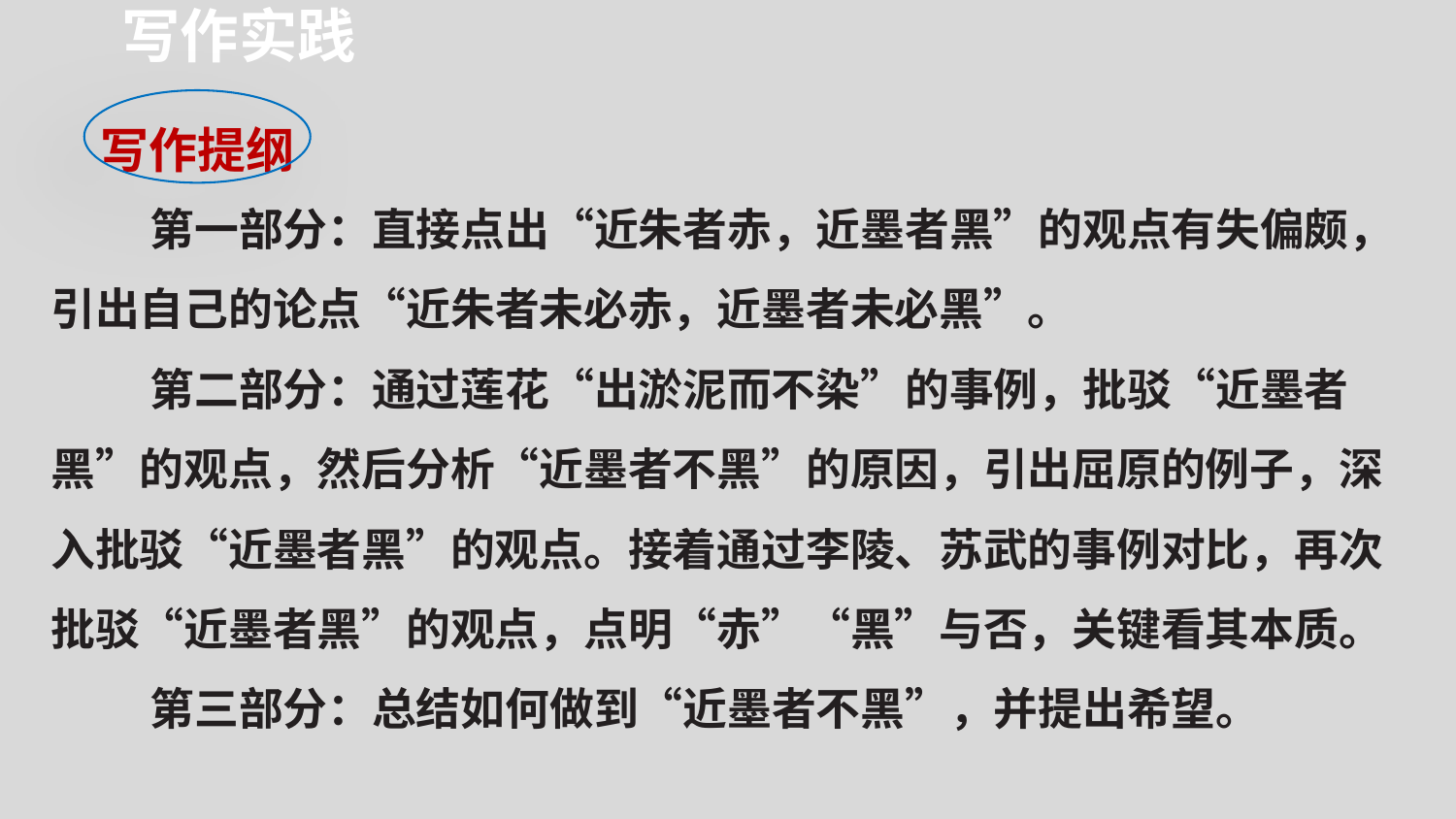

写作实践
写作提纲

第一部分：直接点出“近朱者赤，近墨者黑”的观点有失偏颇，引出自己的论点“近朱者未必赤，近墨者未必黑”。
第二部分：通过莲花“出淤泥而不染”的事例，批驳“近墨者 黑”的观点，然后分析“近墨者不黑”的原因，引出屈原的例子，深入批驳“近墨者黑”的观点。接着通过李陵、苏武的事例对比，再次批驳“近墨者黑”的观点，点明“赤”“黑”与否，关键看其本质。
第三部分：总结如何做到“近墨者不黑”，并提出希望。